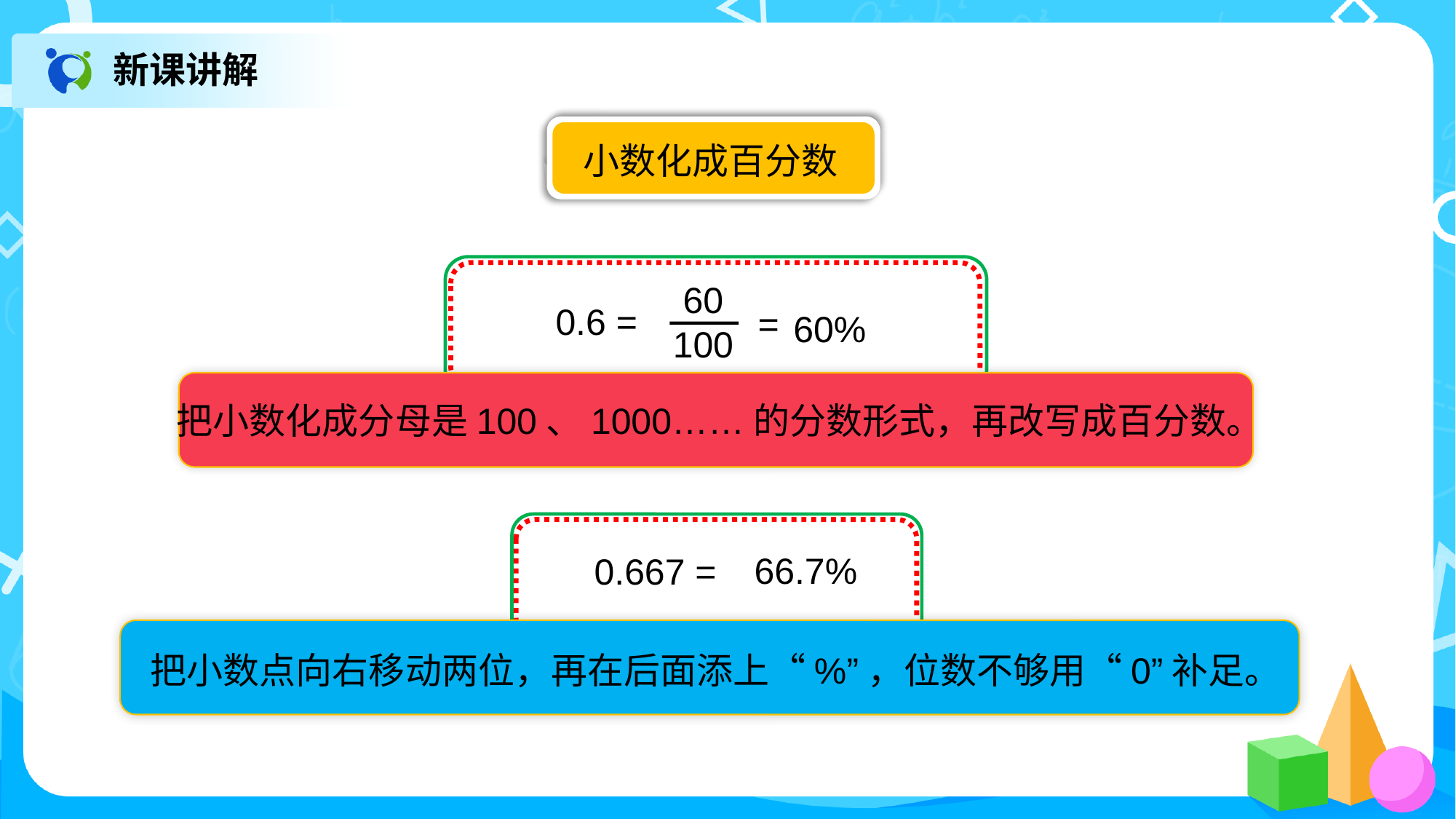

新课讲解

小数化成百分数

 60
100

=
0.6 =
60%

把小数化成分母是100、1000……的分数形式，再改写成百分数。

66.7%
 0.667 =

把小数点向右移动两位，再在后面添上“%”，位数不够用“0”补足。